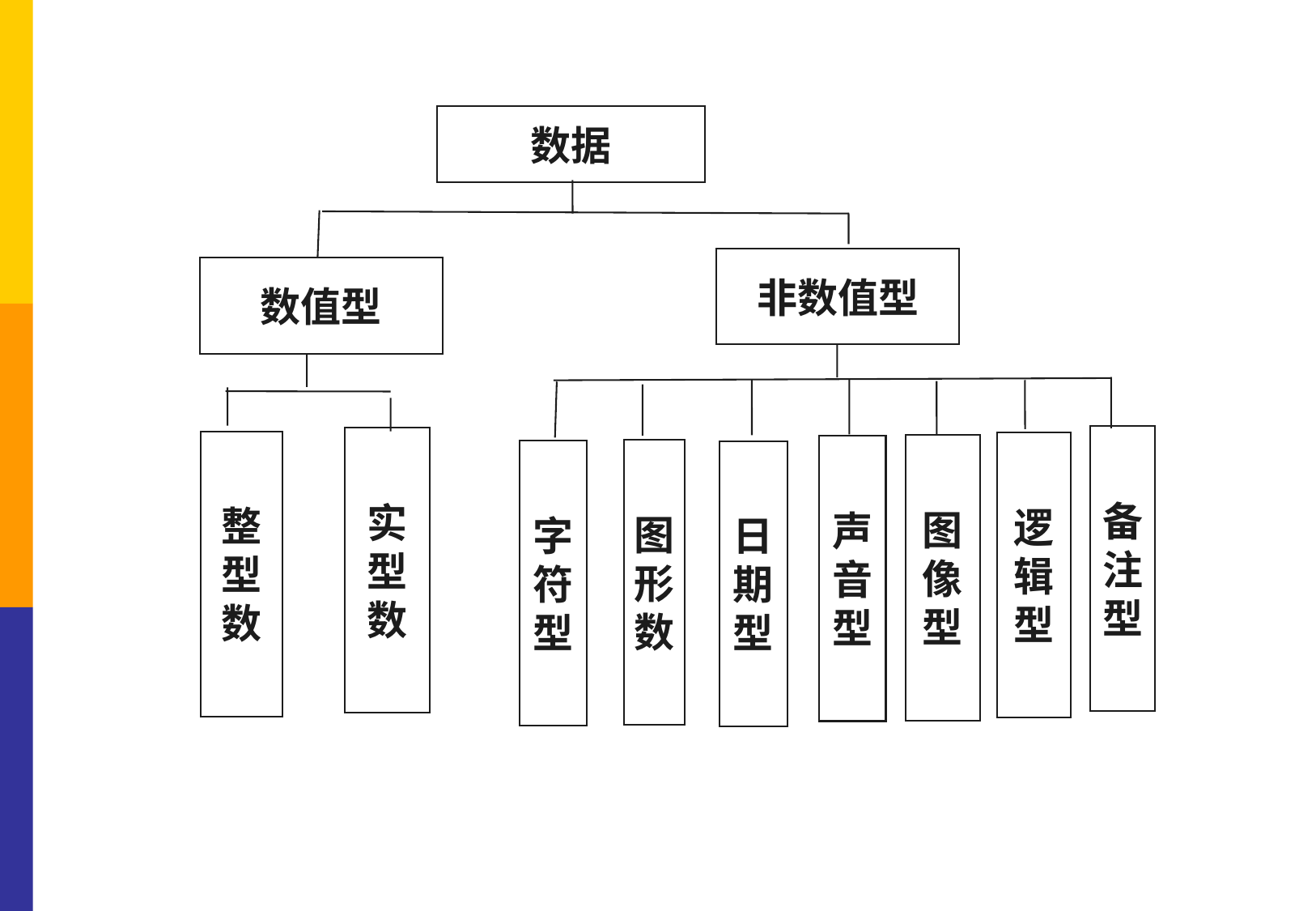

数据

非数值型
数值型

备
注
型
实
型
数
整
型
数
逻
辑
型
图
像
型
声
音
型
图
形
数
字
符
型
日
期
型